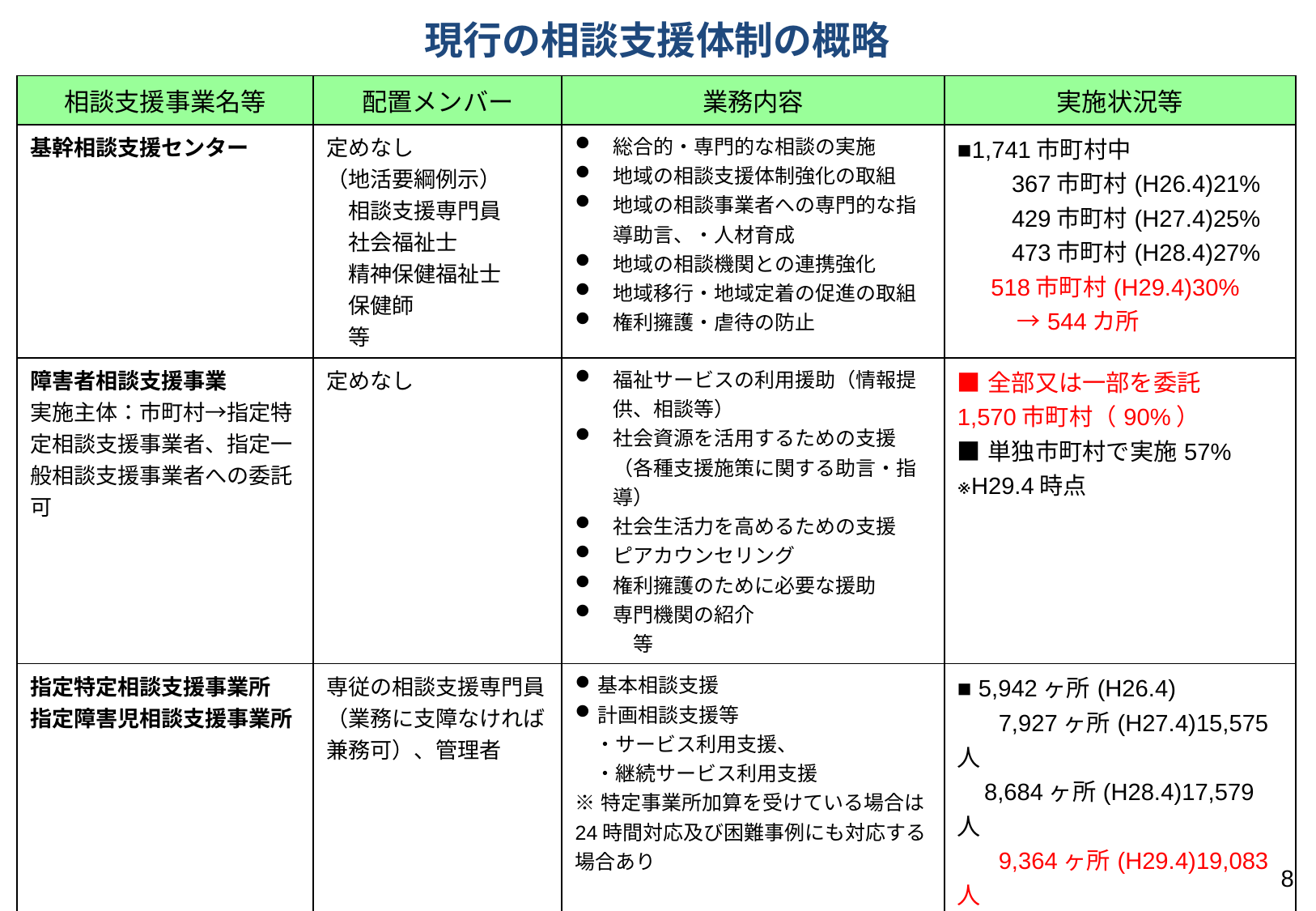

# 現行の相談支援体制の概略
| 相談支援事業名等 | 配置メンバー | 業務内容 | 実施状況等 |
| --- | --- | --- | --- |
| 基幹相談支援センター | 定めなし （地活要綱例示） 　相談支援専門員 　社会福祉士 　精神保健福祉士 　保健師　　　　　　　等 | 総合的・専門的な相談の実施 地域の相談支援体制強化の取組 地域の相談事業者への専門的な指導助言、・人材育成 地域の相談機関との連携強化 地域移行・地域定着の促進の取組 権利擁護・虐待の防止 | ■1,741市町村中 　　367市町村(H26.4)21% 　　429市町村(H27.4)25% 　　473市町村(H28.4)27% 518市町村(H29.4)30% 　　→544カ所 |
| 障害者相談支援事業 実施主体：市町村→指定特定相談支援事業者、指定一般相談支援事業者への委託可 | 定めなし | 福祉サービスの利用援助（情報提供、相談等） 社会資源を活用するための支援（各種支援施策に関する助言・指導） 社会生活力を高めるための支援 ピアカウンセリング 権利擁護のために必要な援助 専門機関の紹介　　　　　　　　　等 | ■全部又は一部を委託 1,570市町村（90%） ■単独市町村で実施57% ※H29.4時点 |
| 指定特定相談支援事業所 指定障害児相談支援事業所 | 専従の相談支援専門員（業務に支障なければ兼務可）、管理者 | 基本相談支援 計画相談支援等 　・サービス利用支援、 　・継続サービス利用支援 ※特定事業所加算を受けている場合は24時間対応及び困難事例にも対応する場合あり | ■ 5,942ヶ所(H26.4) 　 7,927ヶ所(H27.4)15,575人 8,684ヶ所(H28.4)17,579人 　 9,364ヶ所(H29.4)19,083人 ※障害者相談支援事業受託事業所数　 2,365ヶ所(25%) |
| 指定一般相談支援事業所 | 専従の指定地域移行支援従事者(兼務可）、うち１以上は相談支援専門員、管理者 | 基本相談支援 地域相談支援等 　・地域移行支援 　・地域定着支援　　　　　　等 | ■ 3,299ヶ所(H27.4) 　 3,357ヶ所(H28.4) 　 3,420ヶ所(H29.4) |
8